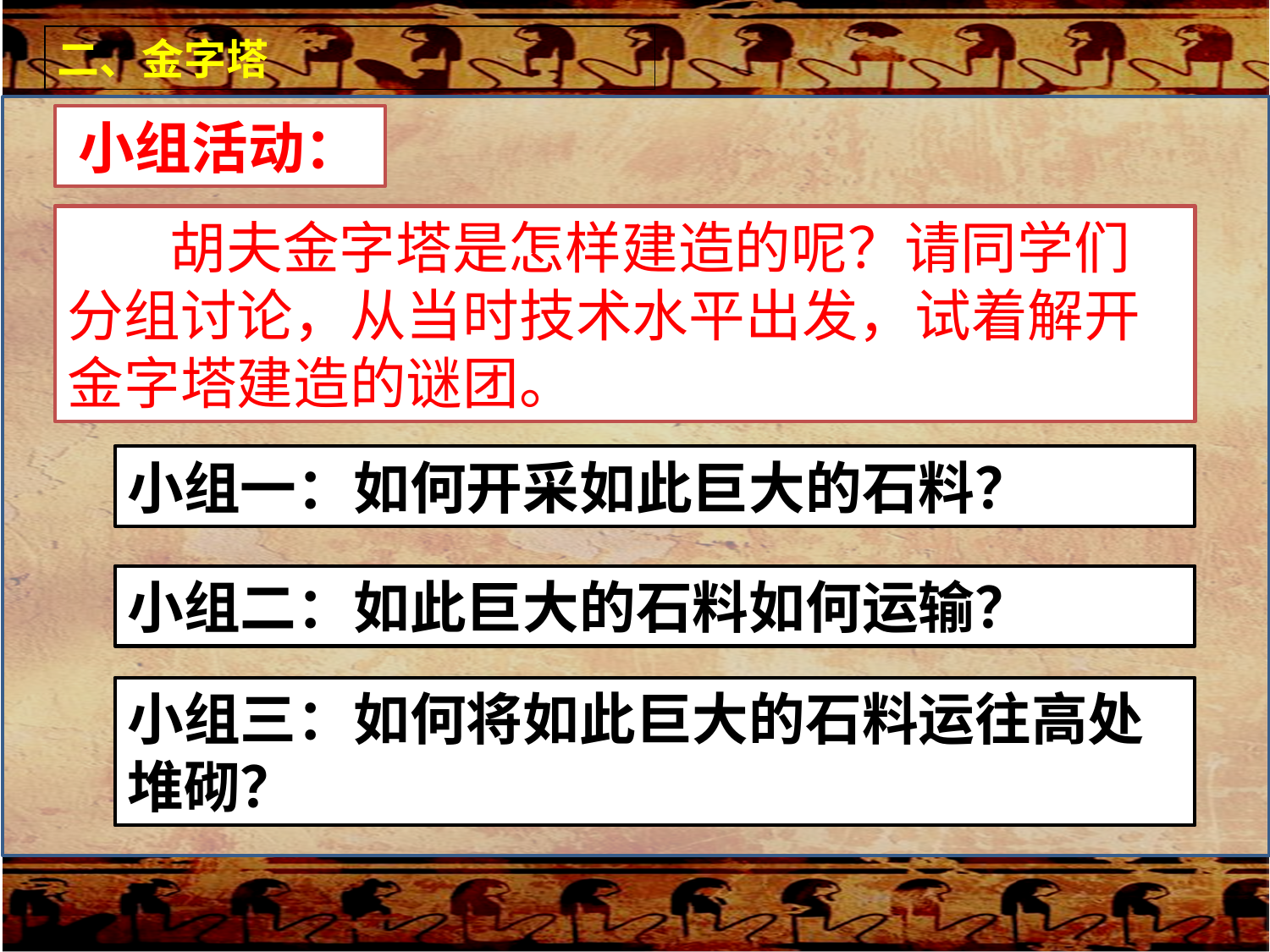

二、金字塔
小组活动：
       胡夫金字塔是怎样建造的呢？请同学们分组讨论，从当时技术水平出发，试着解开金字塔建造的谜团。
小组一：如何开采如此巨大的石料？
小组二：如此巨大的石料如何运输？
小组三：如何将如此巨大的石料运往高处堆砌？